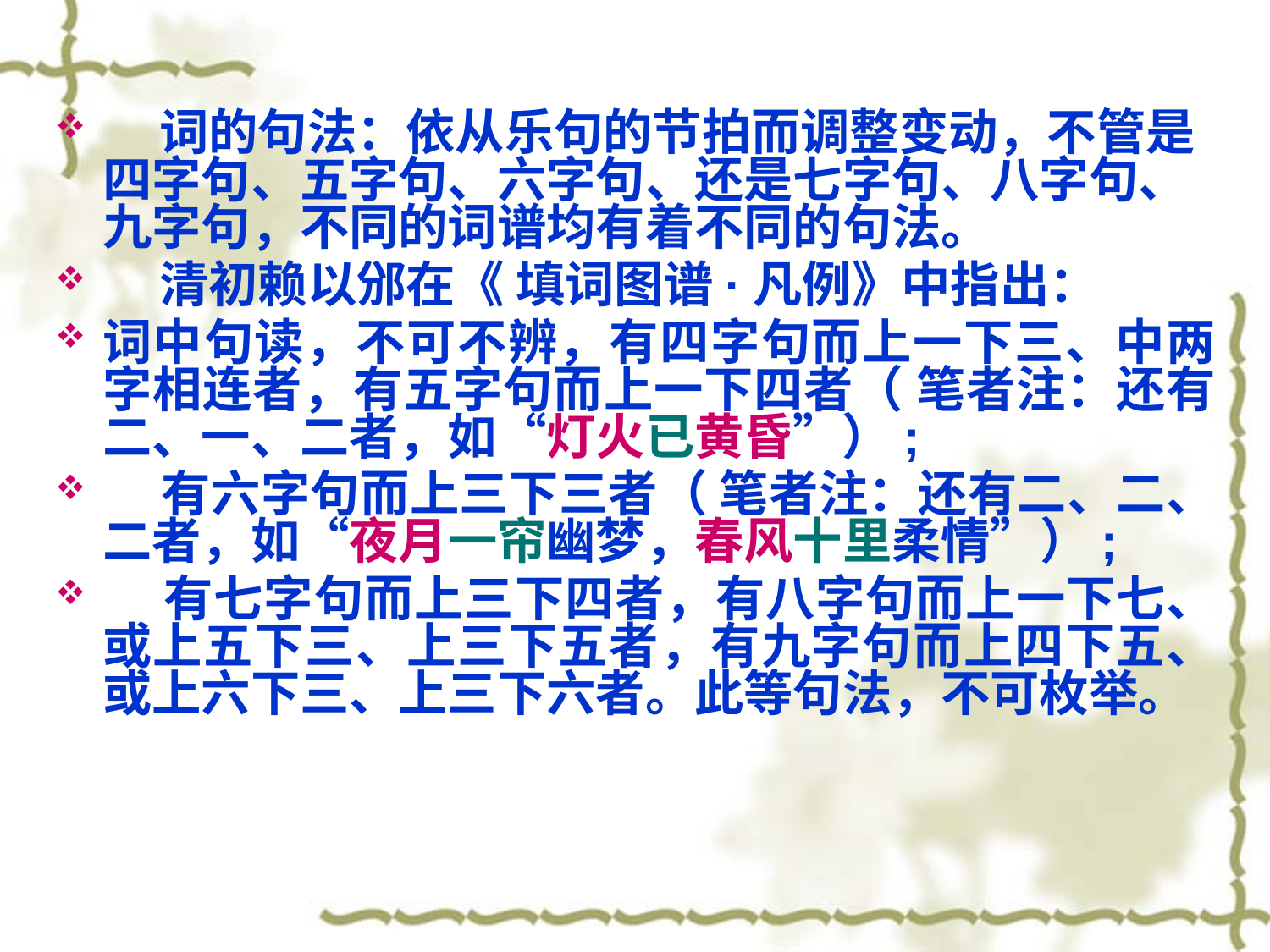

#
    词的句法：依从乐句的节拍而调整变动，不管是四字句、五字句、六字句、还是七字句、八字句、九字句，不同的词谱均有着不同的句法。
    清初赖以邠在《 填词图谱·凡例》中指出：
词中句读，不可不辨，有四字句而上一下三、中两字相连者，有五字句而上一下四者（ 笔者注：还有二、一、二者，如“灯火已黄昏”）;
    有六字句而上三下三者（ 笔者注：还有二、二、二者，如“夜月一帘幽梦，春风十里柔情”）;
    有七字句而上三下四者，有八字句而上一下七、或上五下三、上三下五者，有九字句而上四下五、或上六下三、上三下六者。此等句法，不可枚举。